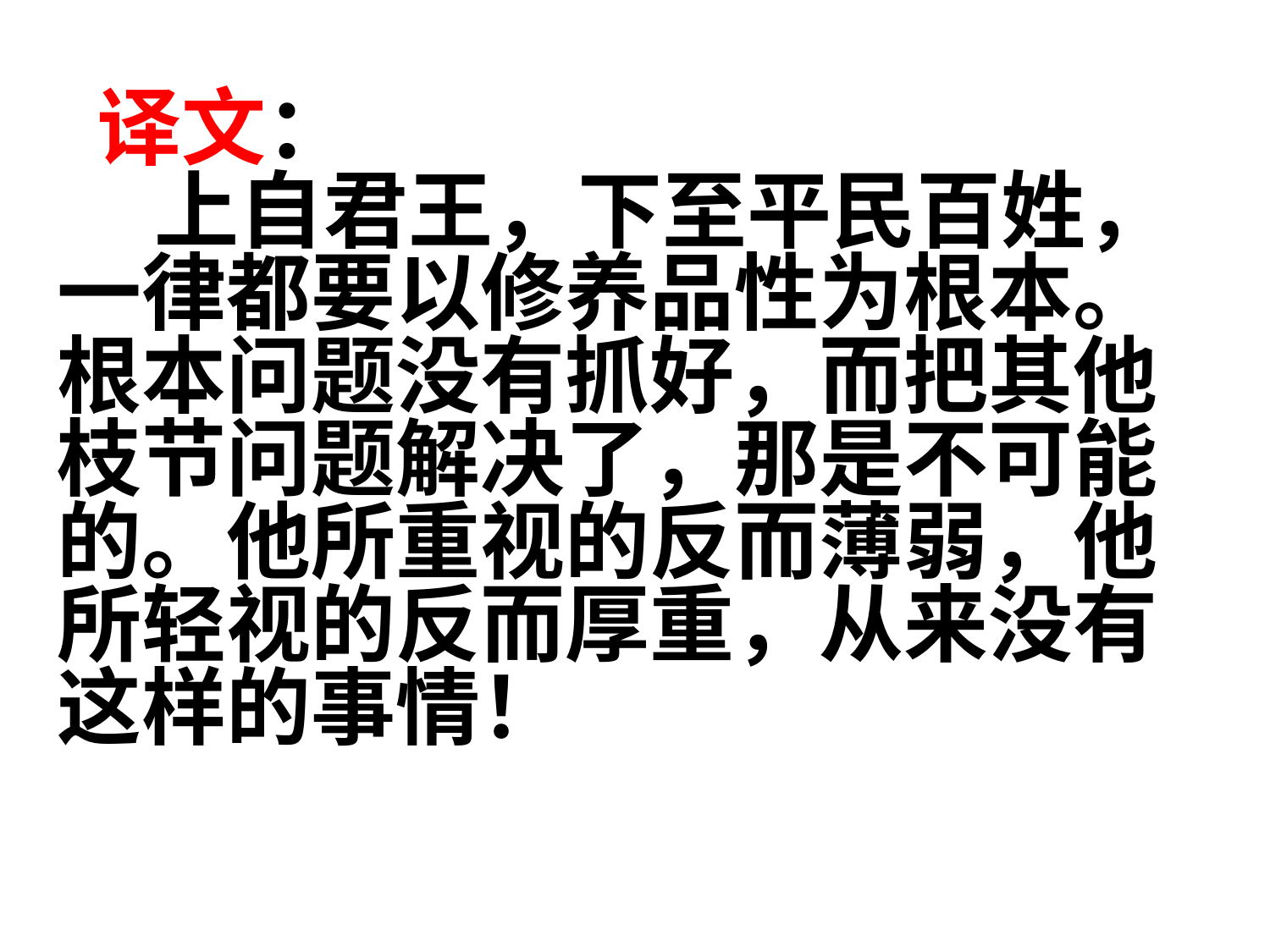

译文：
    上自君王，下至平民百姓，一律都要以修养品性为根本。根本问题没有抓好，而把其他枝节问题解决了，那是不可能的。他所重视的反而薄弱，他所轻视的反而厚重，从来没有这样的事情！